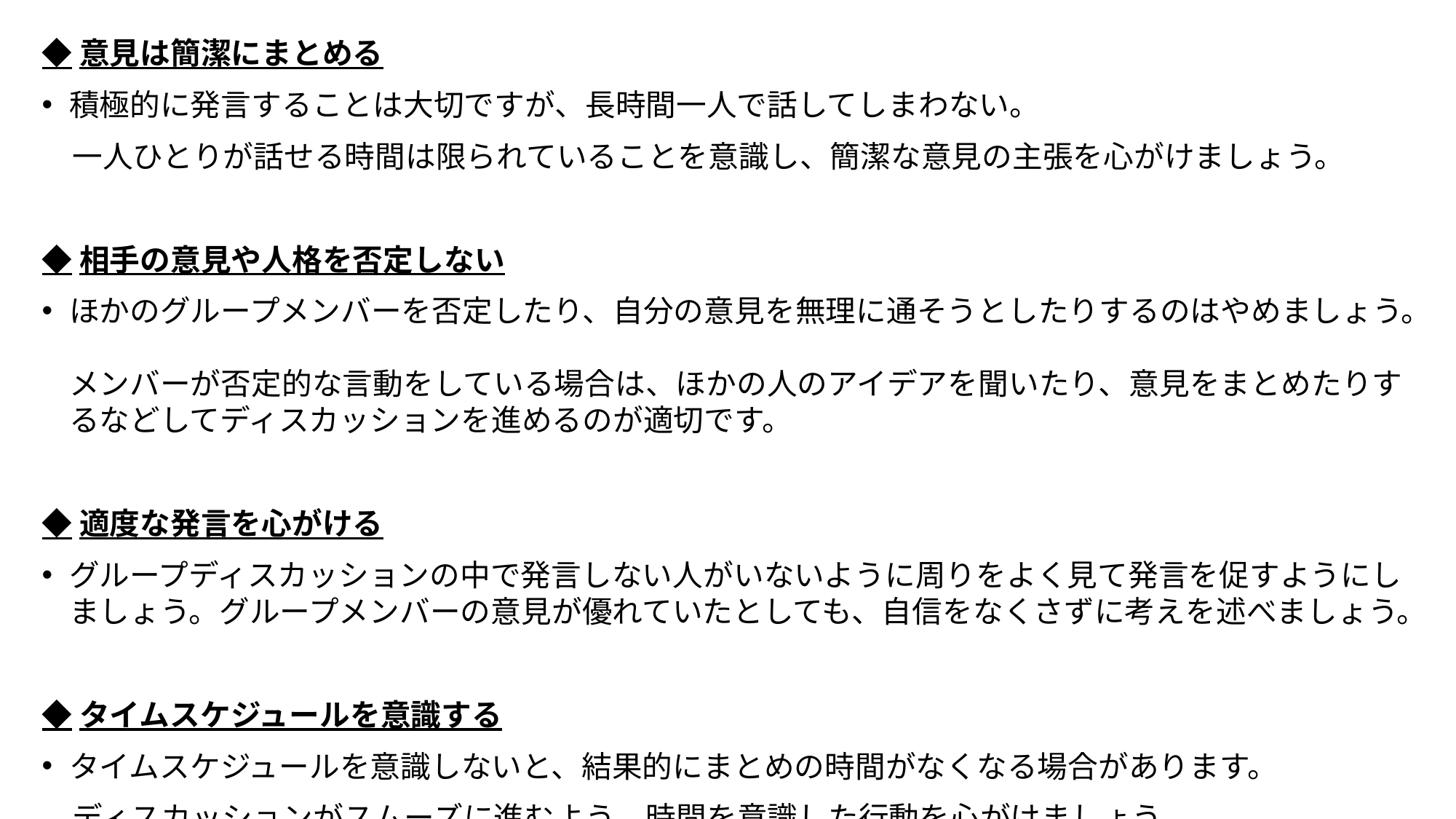

◆意見は簡潔にまとめる
積極的に発言することは大切ですが、長時間一人で話してしまわない。
　一人ひとりが話せる時間は限られていることを意識し、簡潔な意見の主張を心がけましょう。

◆相手の意見や人格を否定しない
ほかのグループメンバーを否定したり、自分の意見を無理に通そうとしたりするのはやめましょう。
メンバーが否定的な言動をしている場合は、ほかの人のアイデアを聞いたり、意見をまとめたりするなどしてディスカッションを進めるのが適切です。

◆適度な発言を心がける
グループディスカッションの中で発言しない人がいないように周りをよく見て発言を促すようにしましょう。グループメンバーの意見が優れていたとしても、自信をなくさずに考えを述べましょう。

◆タイムスケジュールを意識する
タイムスケジュールを意識しないと、結果的にまとめの時間がなくなる場合があります。
　ディスカッションがスムーズに進むよう、時間を意識した行動を心がけましょう。